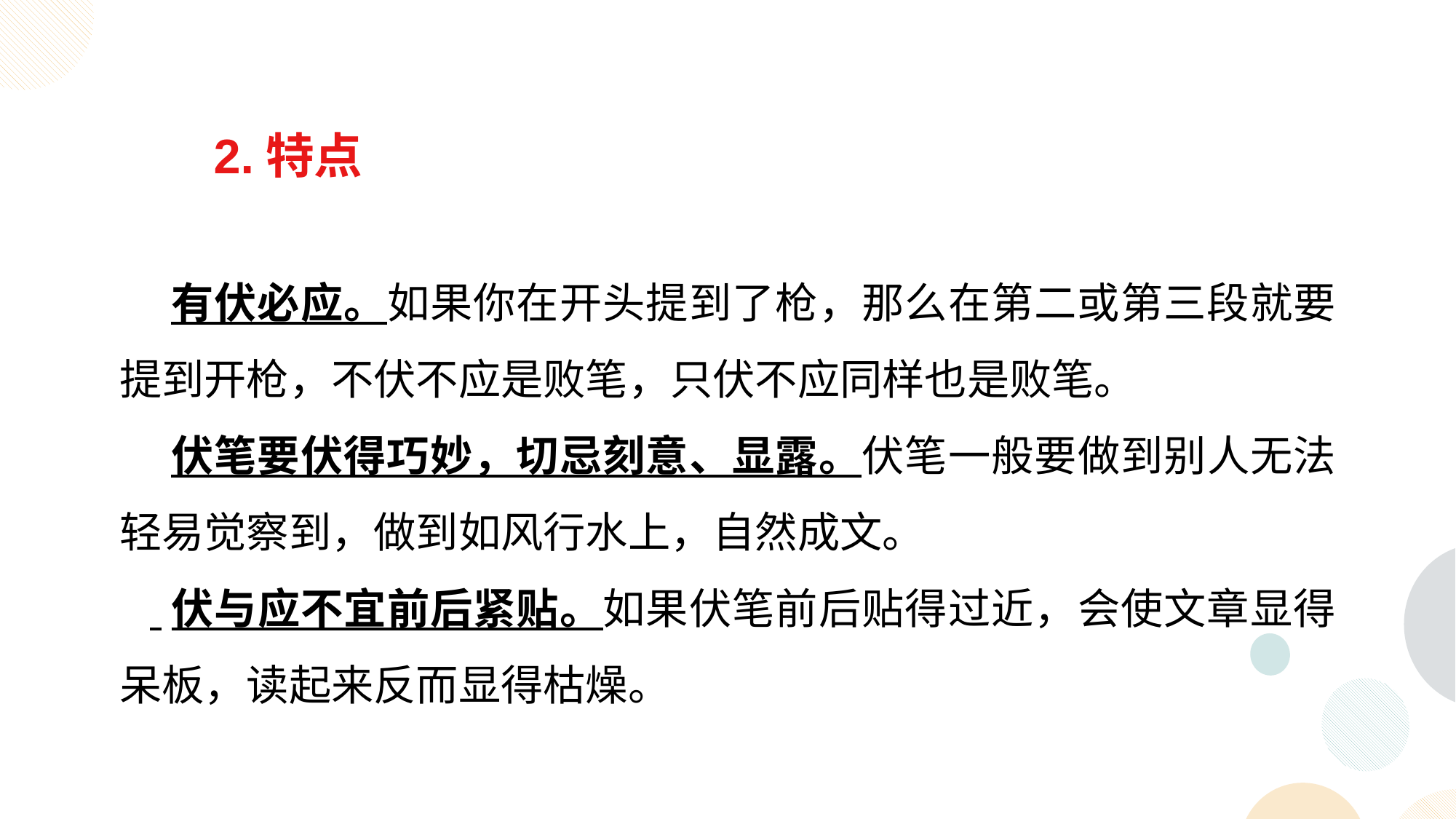

2.特点
    有伏必应。如果你在开头提到了枪，那么在第二或第三段就要提到开枪，不伏不应是败笔，只伏不应同样也是败笔。
    伏笔要伏得巧妙，切忌刻意、显露。伏笔一般要做到别人无法轻易觉察到，做到如风行水上，自然成文。
    伏与应不宜前后紧贴。如果伏笔前后贴得过近，会使文章显得呆板，读起来反而显得枯燥。